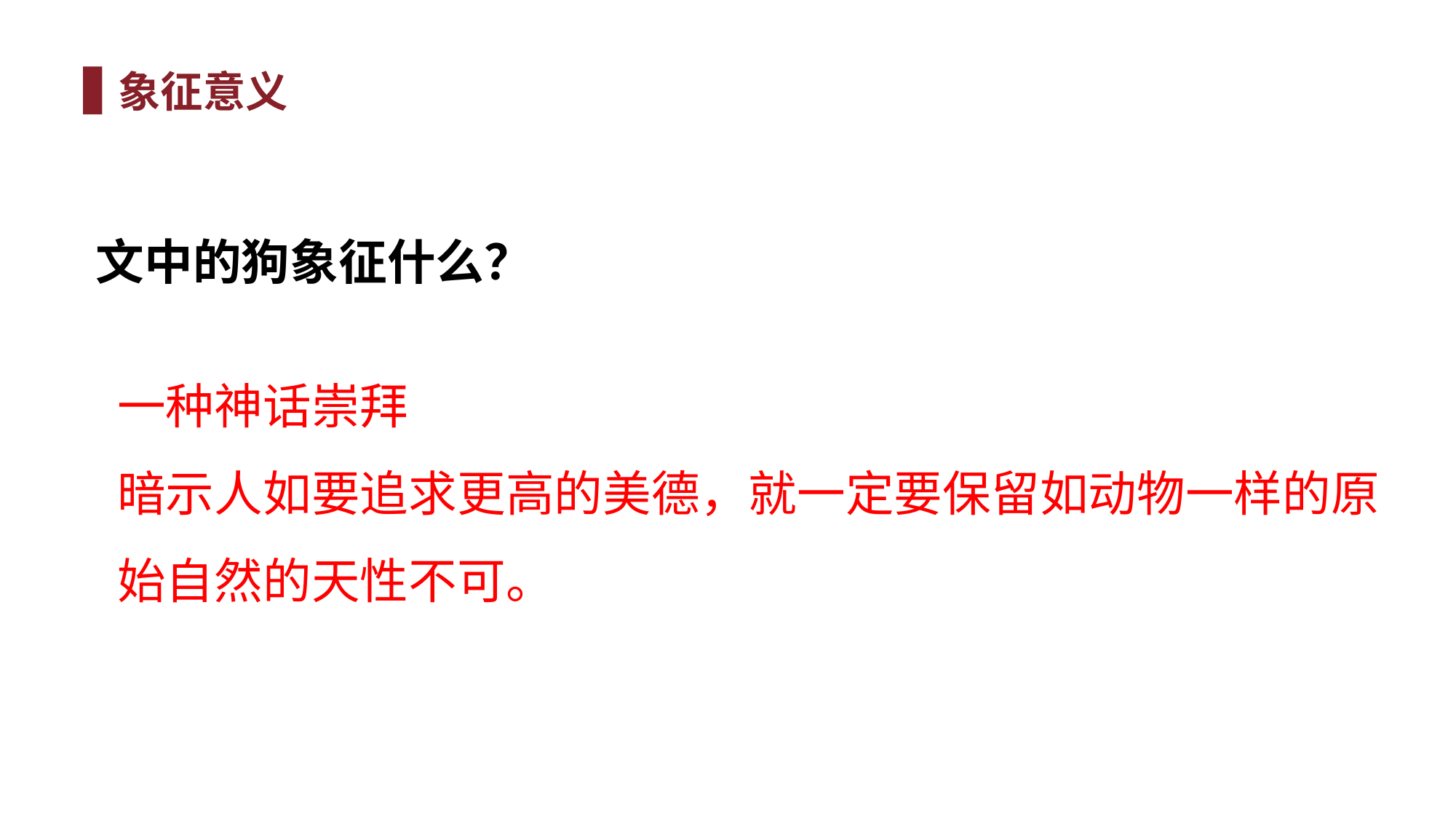

象征意义

文中的狗象征什么？
一种神话崇拜
暗示人如要追求更高的美德，就一定要保留如动物一样的原始自然的天性不可。